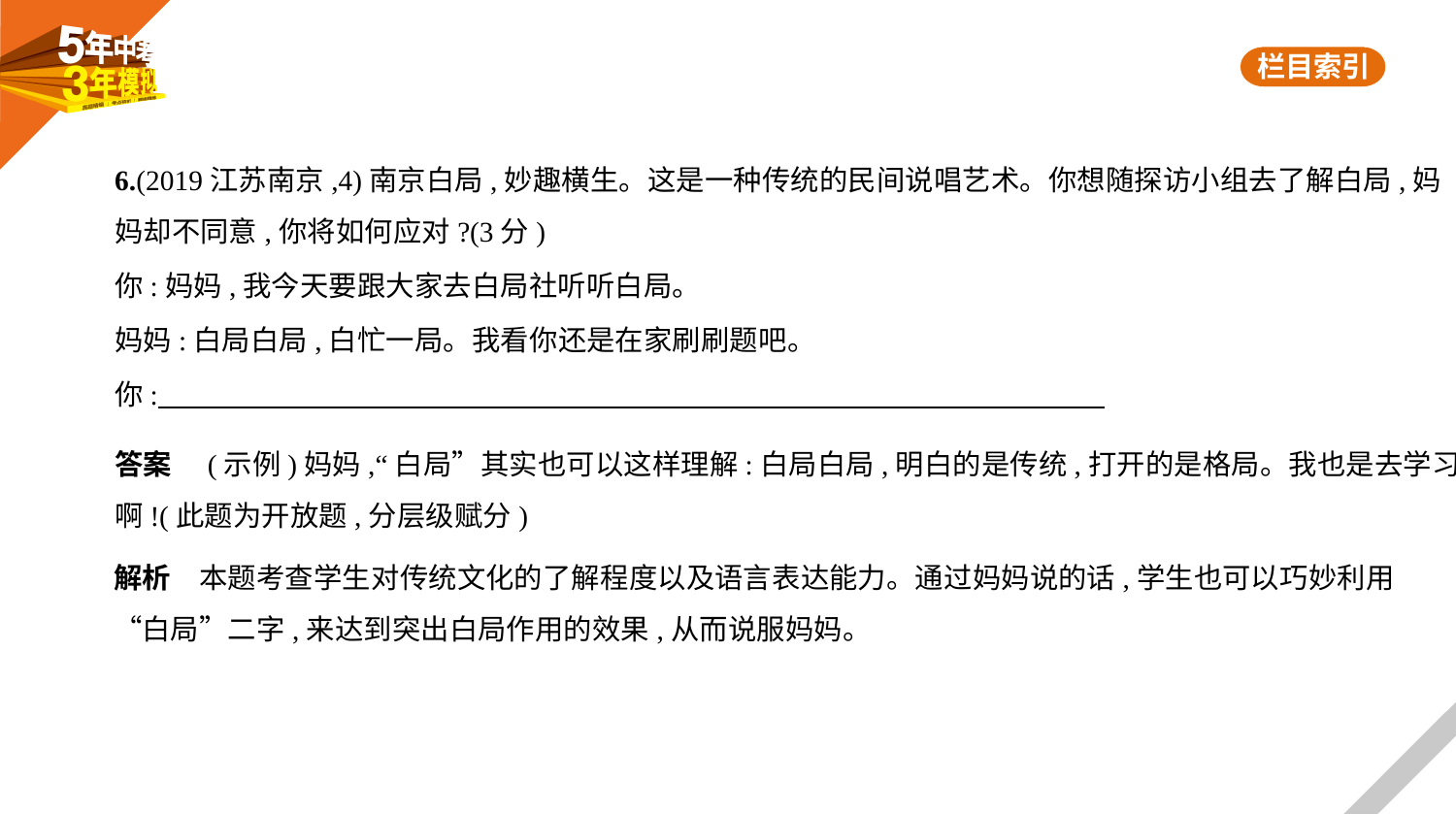

6.(2019江苏南京,4)南京白局,妙趣横生。这是一种传统的民间说唱艺术。你想随探访小组去了解白局,妈
妈却不同意,你将如何应对?(3分)
你:妈妈,我今天要跟大家去白局社听听白局。
妈妈:白局白局,白忙一局。我看你还是在家刷刷题吧。
你:
答案　(示例)妈妈,“白局”其实也可以这样理解:白局白局,明白的是传统,打开的是格局。我也是去学习
啊!(此题为开放题,分层级赋分)
解析　本题考查学生对传统文化的了解程度以及语言表达能力。通过妈妈说的话,学生也可以巧妙利用
“白局”二字,来达到突出白局作用的效果,从而说服妈妈。